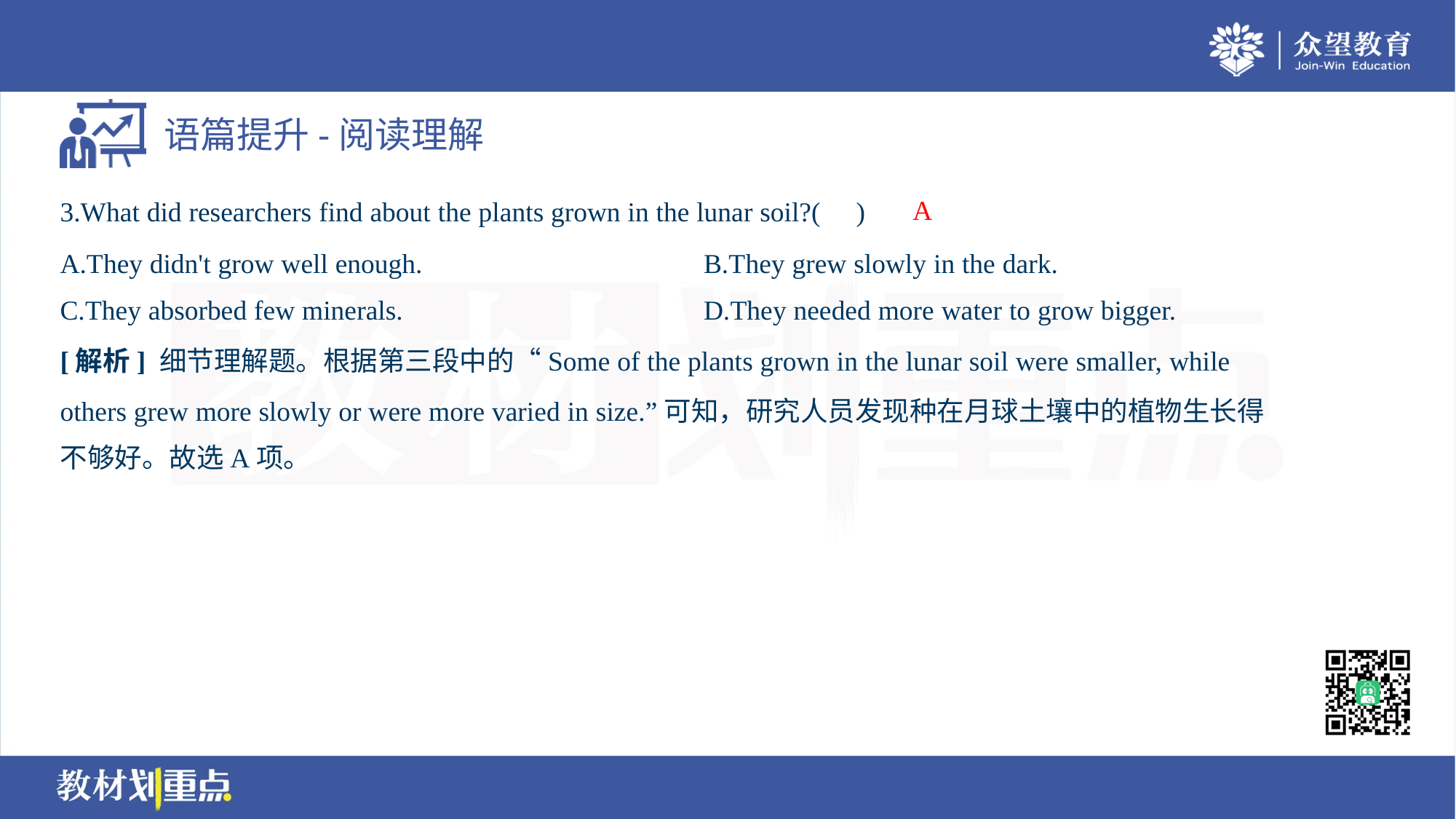

A
3.What did researchers find about the plants grown in the lunar soil?(     )
A.They didn't grow well enough.	B.They grew slowly in the dark.
C.They absorbed few minerals.	D.They needed more water to grow bigger.
[解析] 细节理解题。根据第三段中的“Some of the plants grown in the lunar soil were smaller, while
others grew more slowly or were more varied in size.”可知，研究人员发现种在月球土壤中的植物生长得
不够好。故选A项。